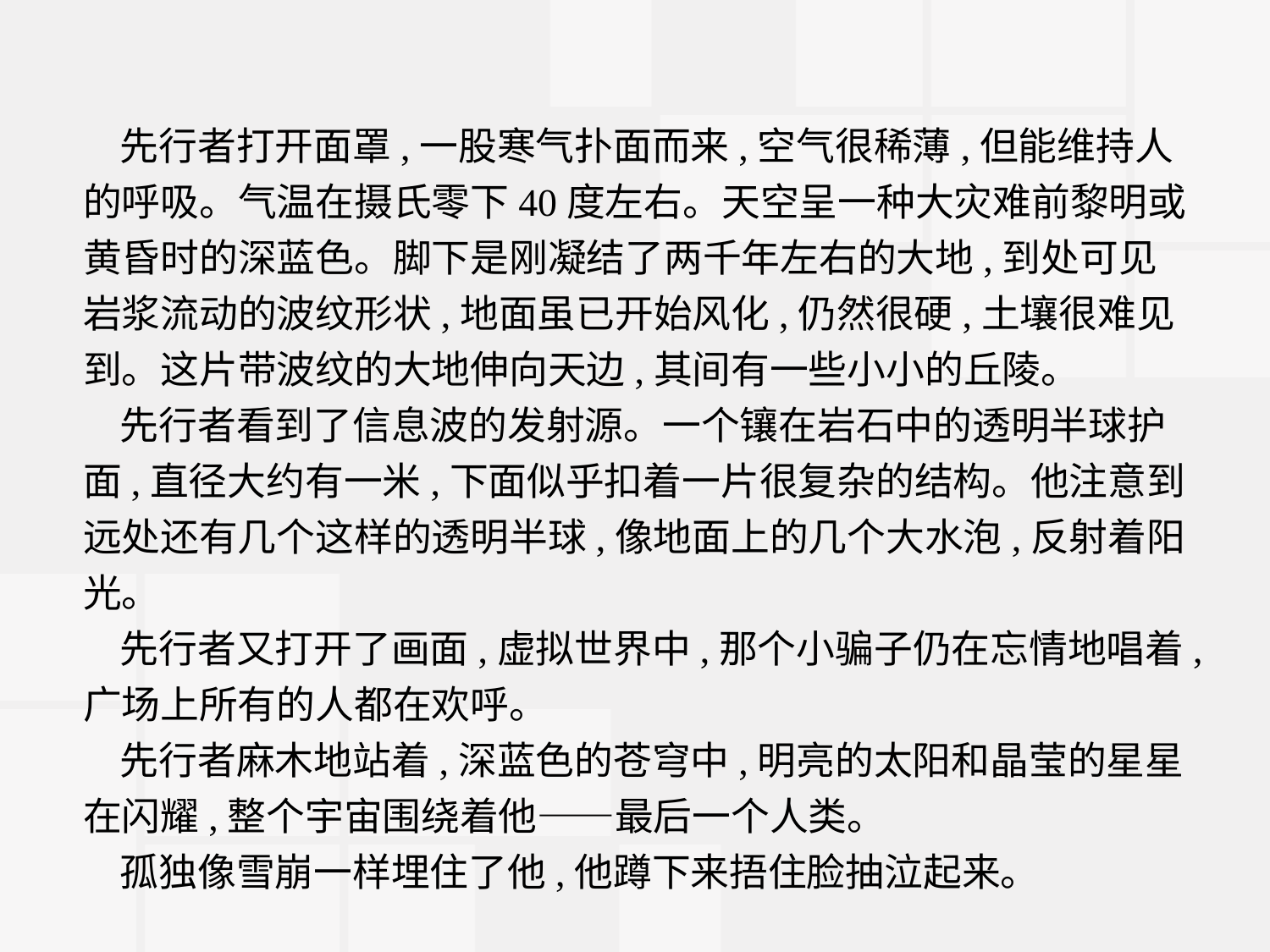

先行者打开面罩,一股寒气扑面而来,空气很稀薄,但能维持人的呼吸。气温在摄氏零下40度左右。天空呈一种大灾难前黎明或黄昏时的深蓝色。脚下是刚凝结了两千年左右的大地,到处可见岩浆流动的波纹形状,地面虽已开始风化,仍然很硬,土壤很难见到。这片带波纹的大地伸向天边,其间有一些小小的丘陵。
先行者看到了信息波的发射源。一个镶在岩石中的透明半球护面,直径大约有一米,下面似乎扣着一片很复杂的结构。他注意到远处还有几个这样的透明半球,像地面上的几个大水泡,反射着阳光。
先行者又打开了画面,虚拟世界中,那个小骗子仍在忘情地唱着,广场上所有的人都在欢呼。
先行者麻木地站着,深蓝色的苍穹中,明亮的太阳和晶莹的星星在闪耀,整个宇宙围绕着他——最后一个人类。
孤独像雪崩一样埋住了他,他蹲下来捂住脸抽泣起来。